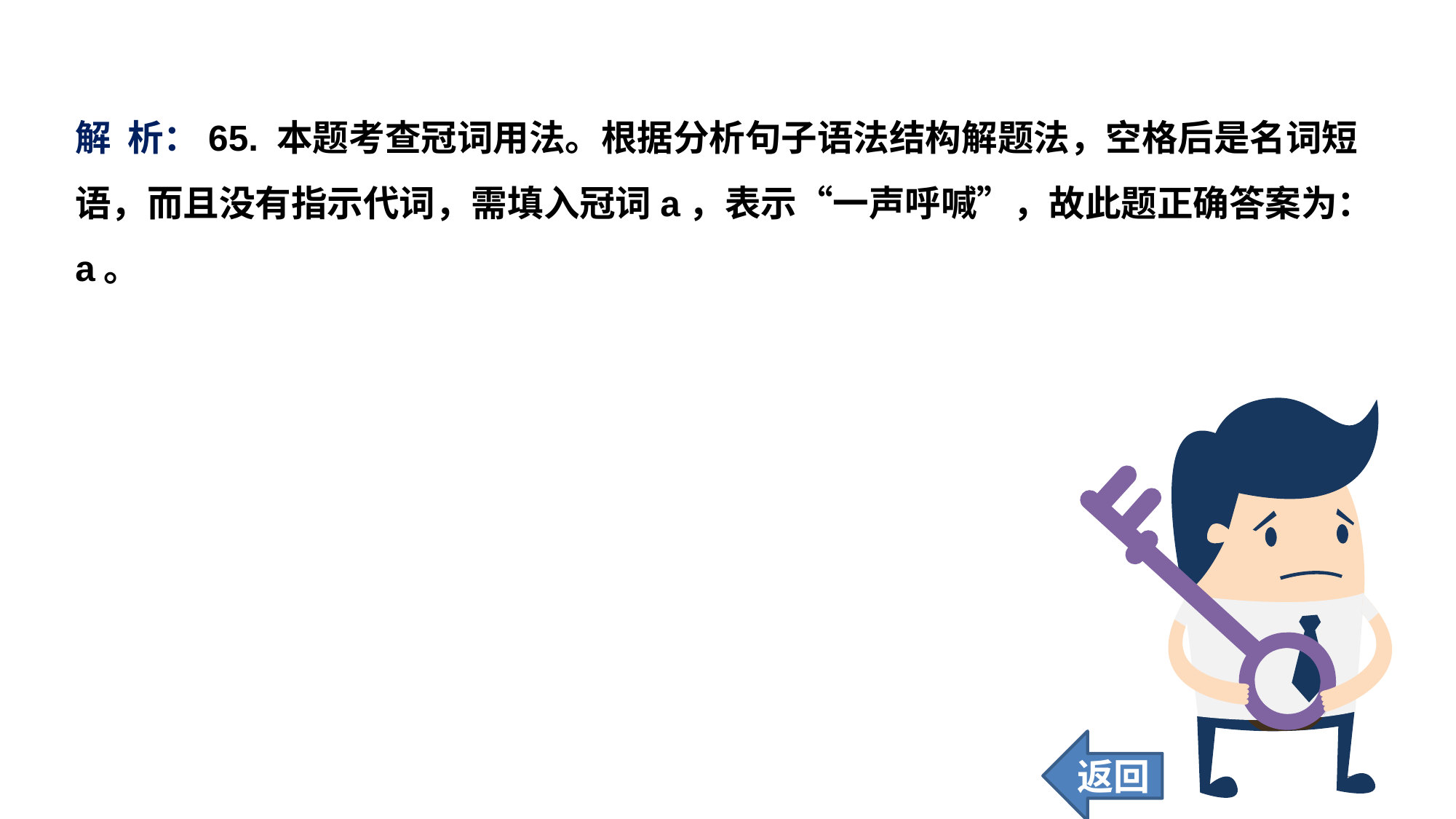

解  析：65. 本题考查冠词用法。根据分析句子语法结构解题法，空格后是名词短语，而且没有指示代词，需填入冠词a，表示“一声呼喊”，故此题正确答案为：a。

返回
242